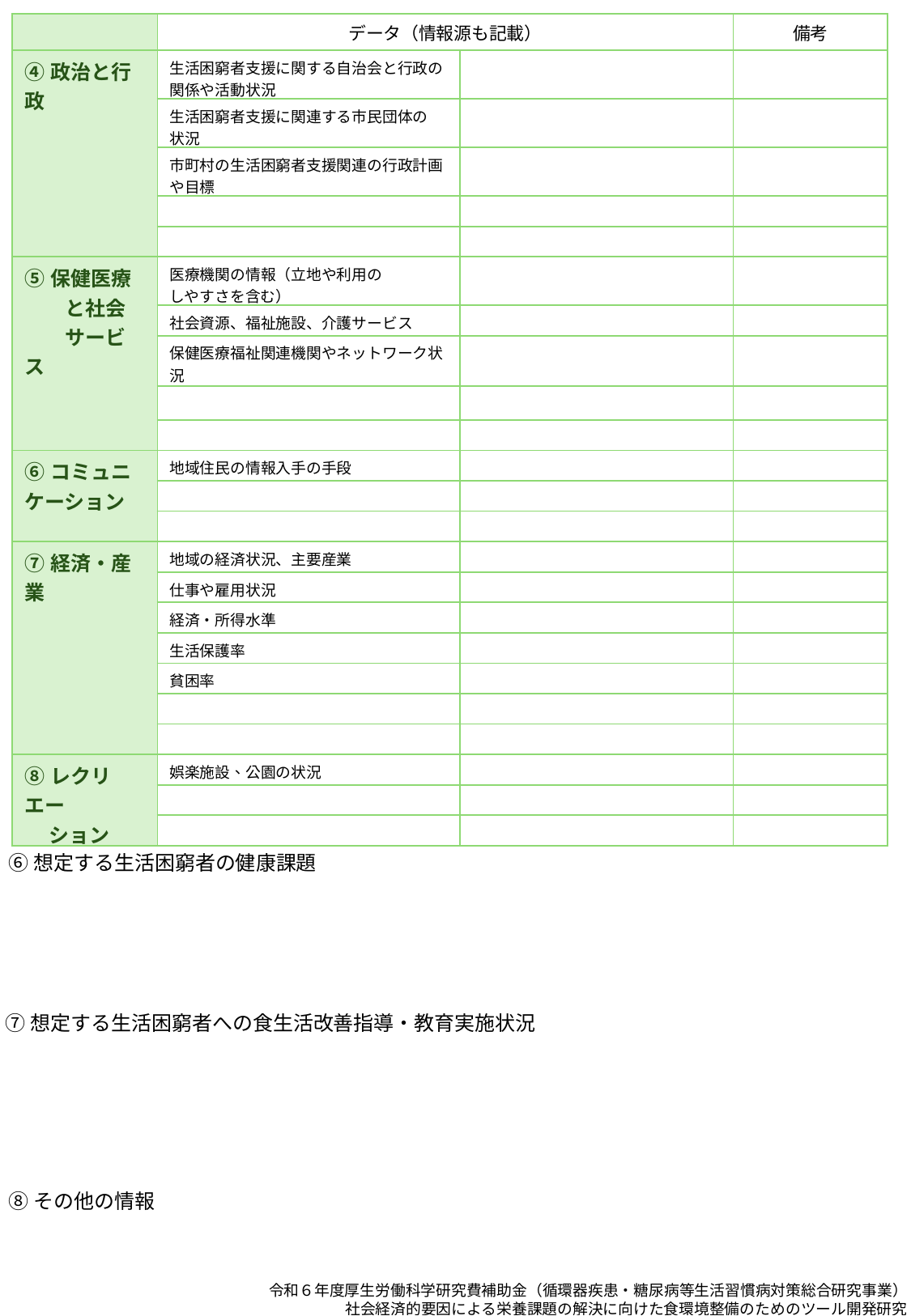

|  | データ（情報源も記載） |  | 備考 |
| --- | --- | --- | --- |
| ④政治と行政 | 生活困窮者支援に関する自治会と行政の 関係や活動状況 |  |  |
|  | 生活困窮者支援に関連する市民団体の 状況 |  |  |
|  | 市町村の生活困窮者支援関連の行政計画や目標 |  |  |
|  |  |  |  |
|  |  |  |  |
| ⑤保健医療 　　と社会 　　サービス | 医療機関の情報（立地や利用の しやすさを含む） |  |  |
|  | 社会資源、福祉施設、介護サービス |  |  |
|  | 保健医療福祉関連機関やネットワーク状況 |  |  |
|  |  |  |  |
|  |  |  |  |
| ⑥コミュニケーション | 地域住民の情報入手の手段 |  |  |
|  |  |  |  |
|  |  |  |  |
| ⑦経済・産業 | 地域の経済状況、主要産業 |  |  |
|  | 仕事や雇用状況 |  |  |
|  | 経済・所得水準 |  |  |
|  | 生活保護率 |  |  |
|  | 貧困率 |  |  |
|  |  |  |  |
|  |  |  |  |
| ⑧レクリエー ション | 娯楽施設、公園の状況 |  |  |
|  |  |  |  |
|  |  |  |  |
⑥想定する生活困窮者の健康課題
⑦想定する生活困窮者への食生活改善指導・教育実施状況
⑧その他の情報
令和６年度厚生労働科学研究費補助金（循環器疾患・糖尿病等生活習慣病対策総合研究事業）
社会経済的要因による栄養課題の解決に向けた食環境整備のためのツール開発研究